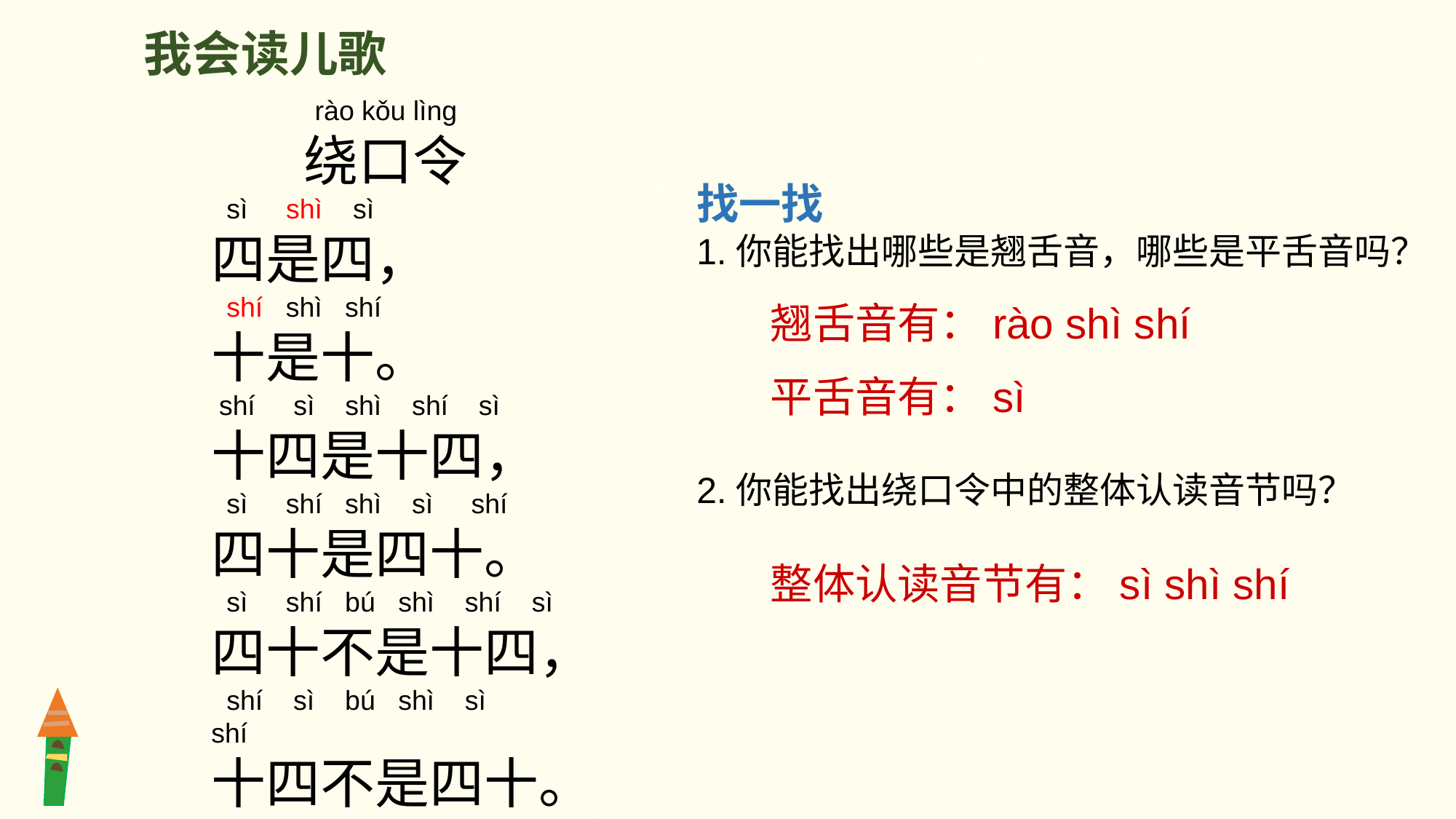

我会读儿歌
rào kǒu lìng
绕口令
  sì     shì    sì
四是四，
  shí   shì   shí
十是十。
 shí     sì    shì    shí    sì
十四是十四，
  sì     shí   shì    sì     shí
四十是四十。
  sì     shí   bú   shì    shí    sì
四十不是十四，
  shí    sì    bú   shì    sì     shí
十四不是四十。
找一找
1.你能找出哪些是翘舌音，哪些是平舌音吗？
翘舌音有：rào shì shí
平舌音有：sì
2.你能找出绕口令中的整体认读音节吗？
整体认读音节有：sì shì shí